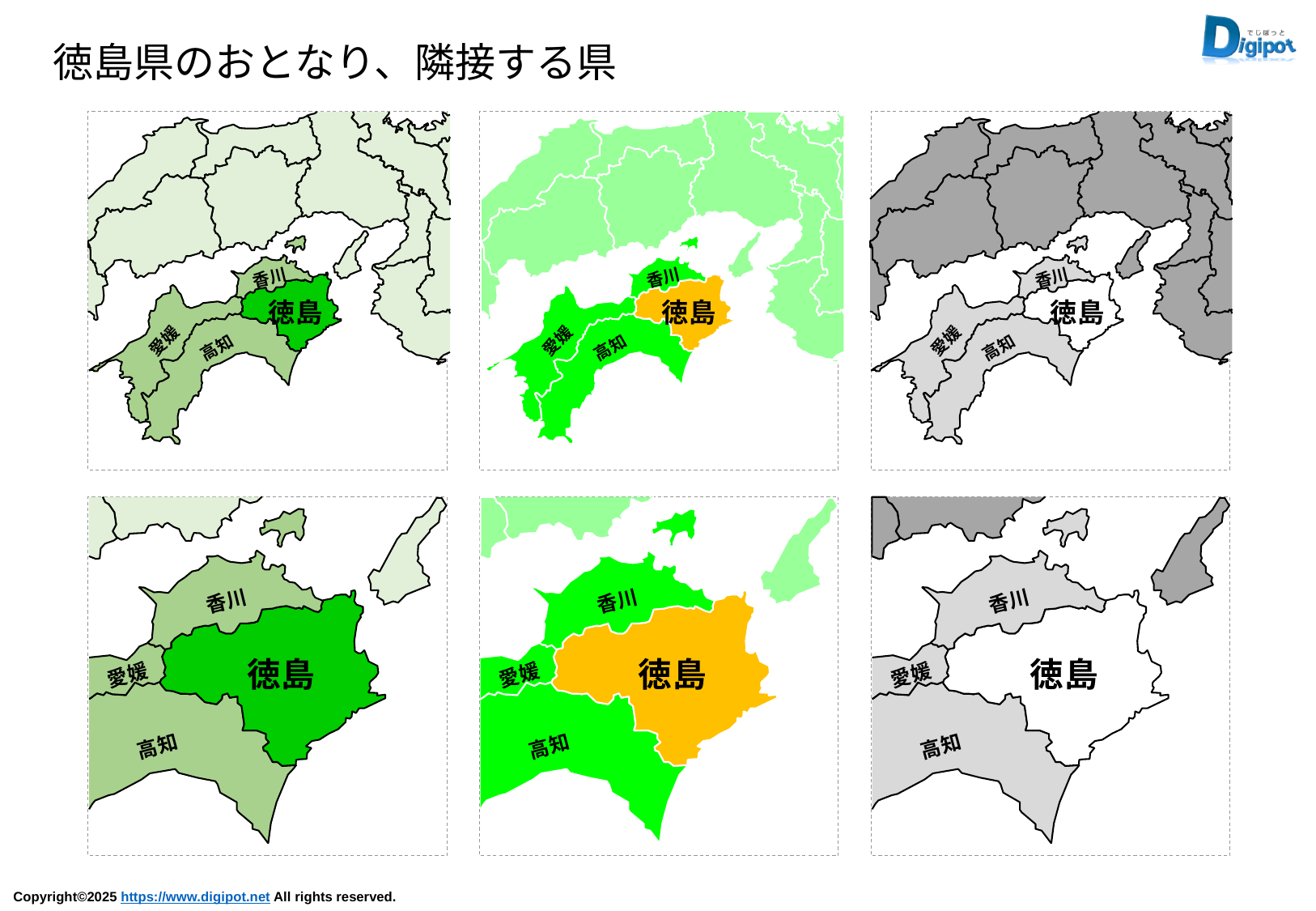

徳島県のおとなり、隣接する県

香川
徳島
愛媛
高知

香川
徳島
愛媛
高知

香川
徳島
愛媛
高知

香川
徳島
愛媛
高知

香川
徳島
愛媛
高知

香川
徳島
愛媛
高知